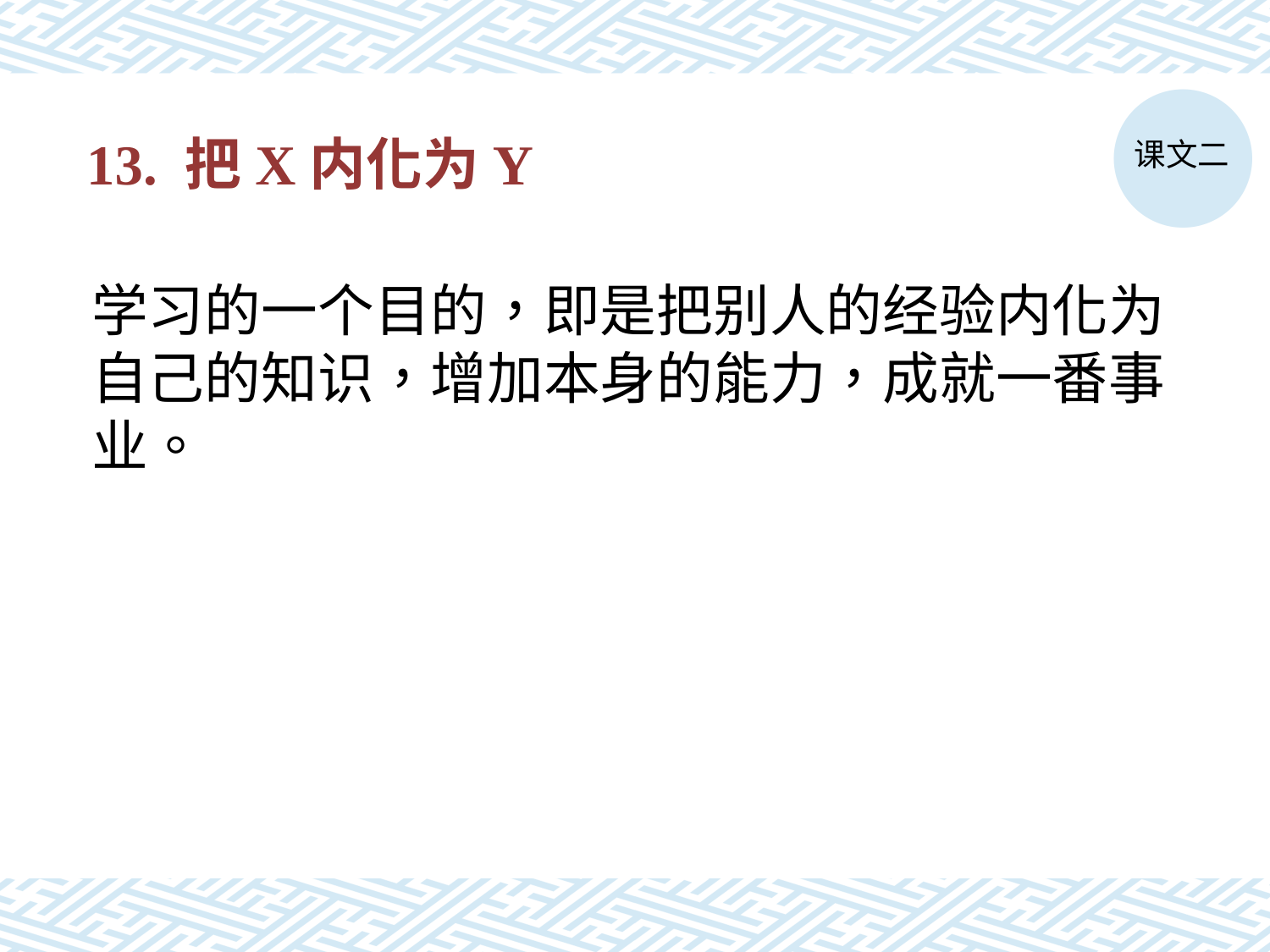

课文二
# 13. 把X内化为Y
学习的一个目的，即是把别人的经验内化为自己的知识，增加本身的能力，成就一番事业。